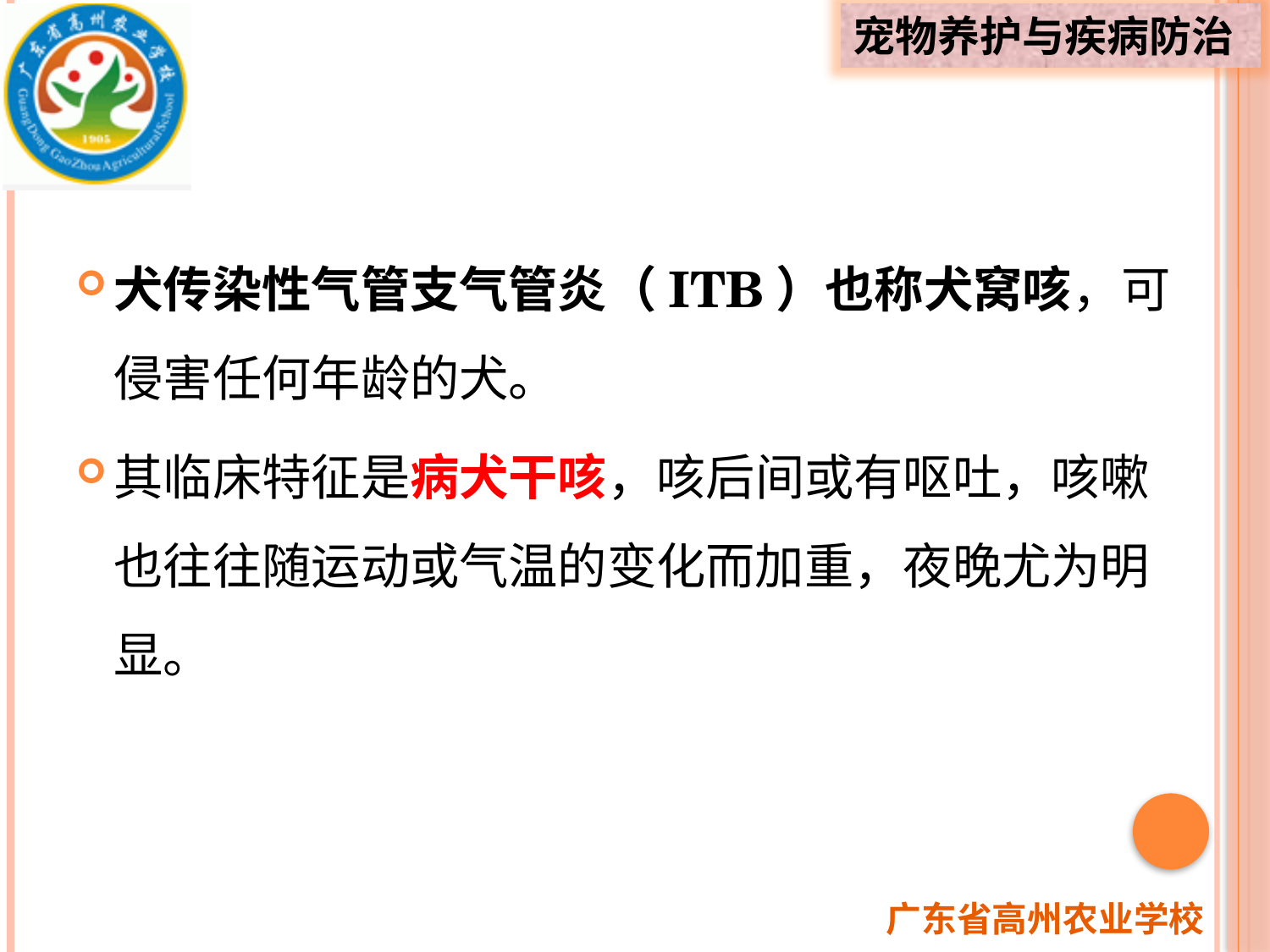

犬传染性气管支气管炎（ITB）也称犬窝咳，可侵害任何年龄的犬。
其临床特征是病犬干咳，咳后间或有呕吐，咳嗽也往往随运动或气温的变化而加重，夜晚尤为明显。